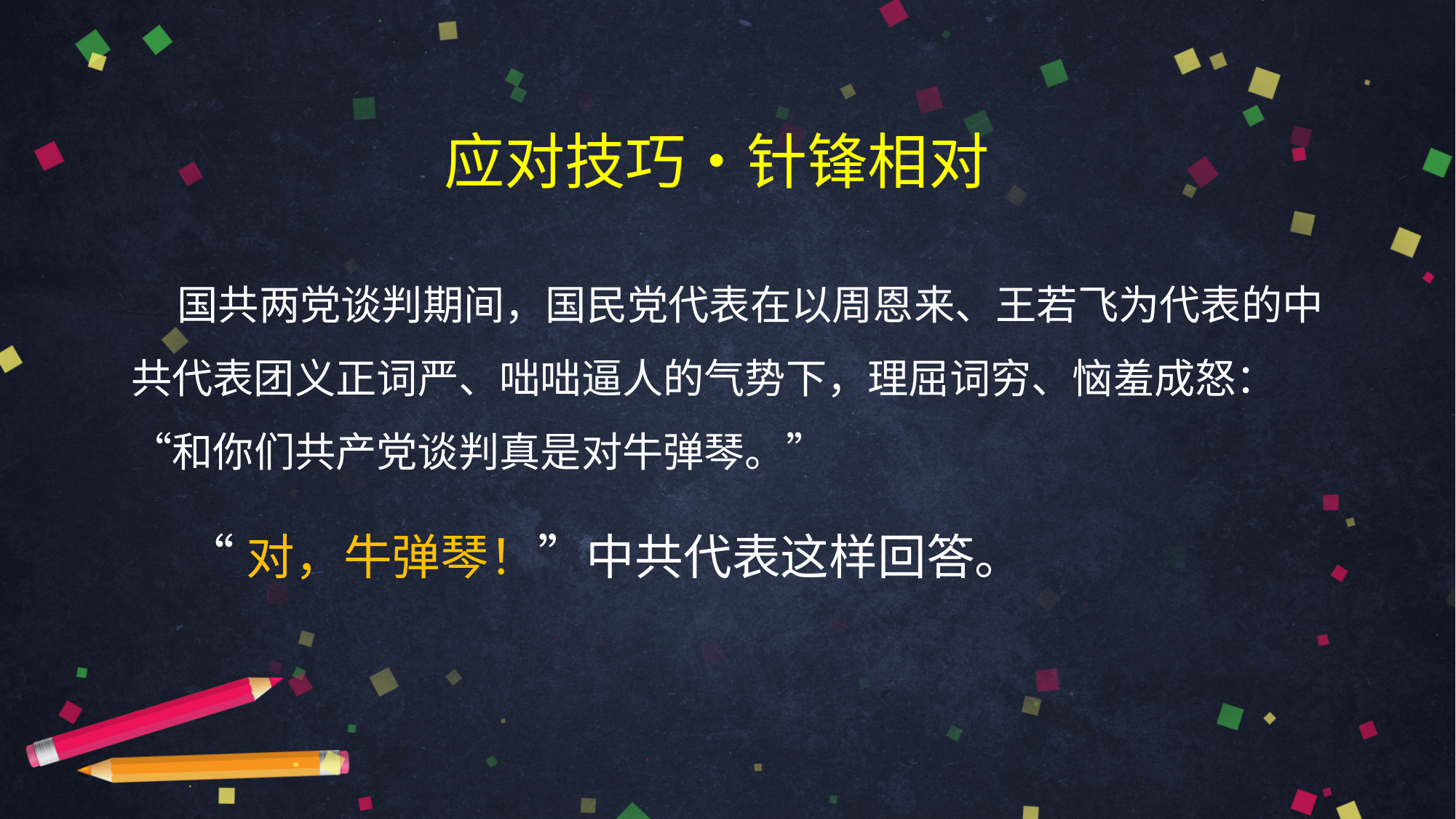

应对技巧•针锋相对
    国共两党谈判期间，国民党代表在以周恩来、王若飞为代表的中共代表团义正词严、咄咄逼人的气势下，理屈词穷、恼羞成怒：“和你们共产党谈判真是对牛弹琴。”
 “对，牛弹琴！”中共代表这样回答。